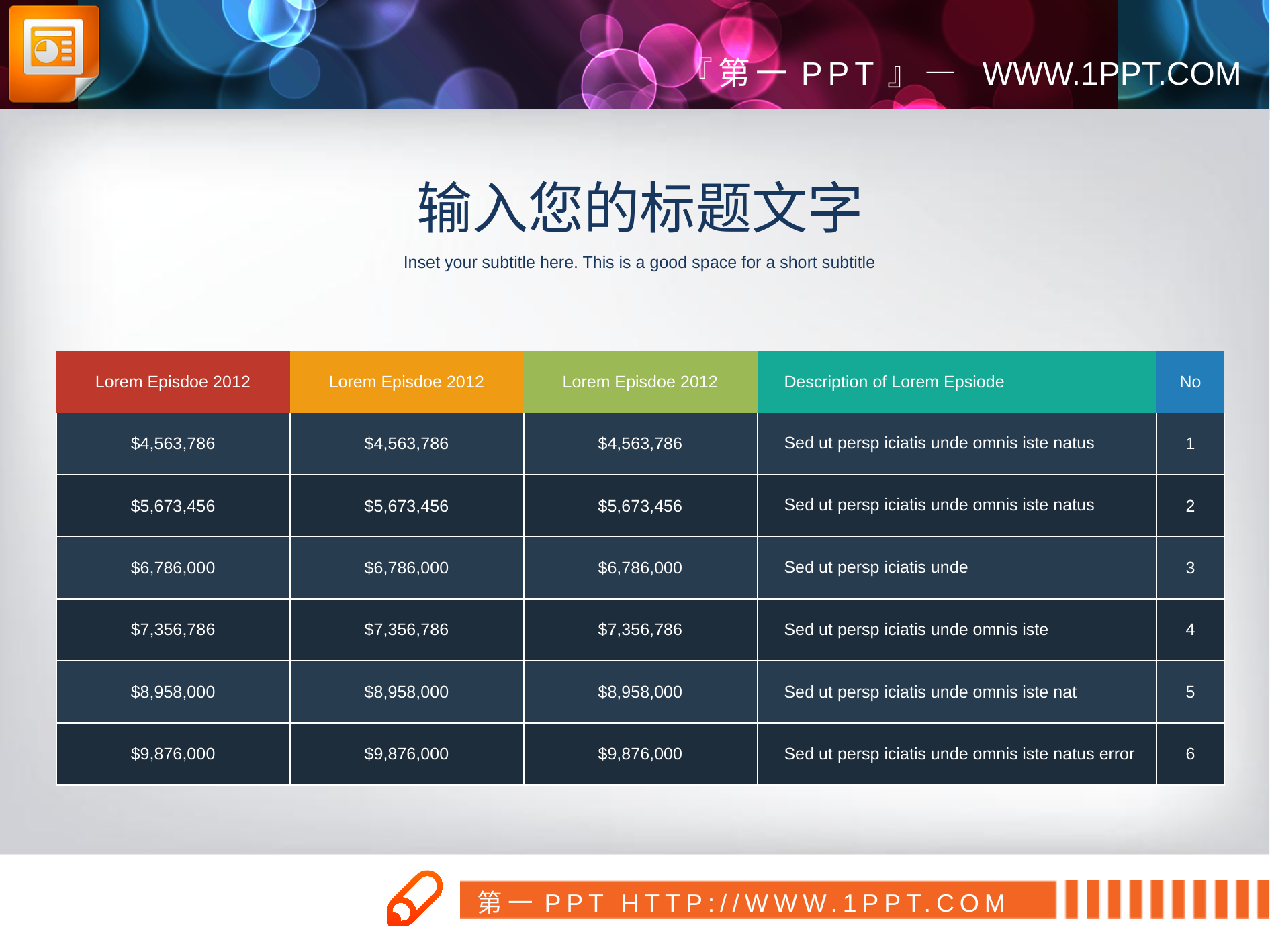

输入您的标题文字
Inset your subtitle here. This is a good space for a short subtitle
| Lorem Episdoe 2012 | Lorem Episdoe 2012 | Lorem Episdoe 2012 | Description of Lorem Epsiode | No |
| --- | --- | --- | --- | --- |
| $4,563,786 | $4,563,786 | $4,563,786 | Sed ut persp iciatis unde omnis iste natus | 1 |
| $5,673,456 | $5,673,456 | $5,673,456 | Sed ut persp iciatis unde omnis iste natus | 2 |
| $6,786,000 | $6,786,000 | $6,786,000 | Sed ut persp iciatis unde | 3 |
| $7,356,786 | $7,356,786 | $7,356,786 | Sed ut persp iciatis unde omnis iste | 4 |
| $8,958,000 | $8,958,000 | $8,958,000 | Sed ut persp iciatis unde omnis iste nat | 5 |
| $9,876,000 | $9,876,000 | $9,876,000 | Sed ut persp iciatis unde omnis iste natus error | 6 |